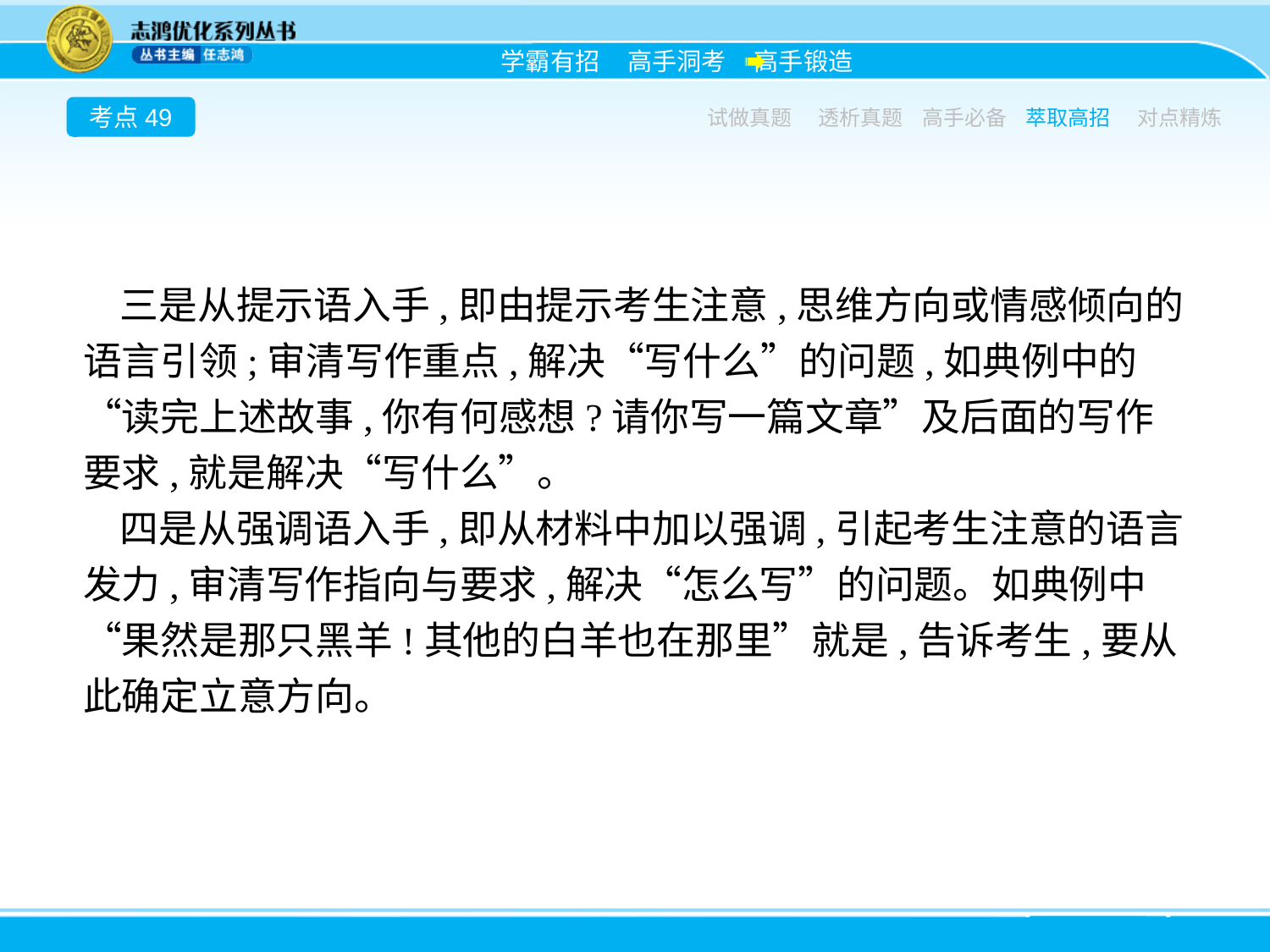

考点49
试做真题
透析真题
高手必备
萃取高招
对点精炼
三是从提示语入手,即由提示考生注意,思维方向或情感倾向的语言引领;审清写作重点,解决“写什么”的问题,如典例中的“读完上述故事,你有何感想?请你写一篇文章”及后面的写作要求,就是解决“写什么”。
四是从强调语入手,即从材料中加以强调,引起考生注意的语言发力,审清写作指向与要求,解决“怎么写”的问题。如典例中“果然是那只黑羊!其他的白羊也在那里”就是,告诉考生,要从此确定立意方向。